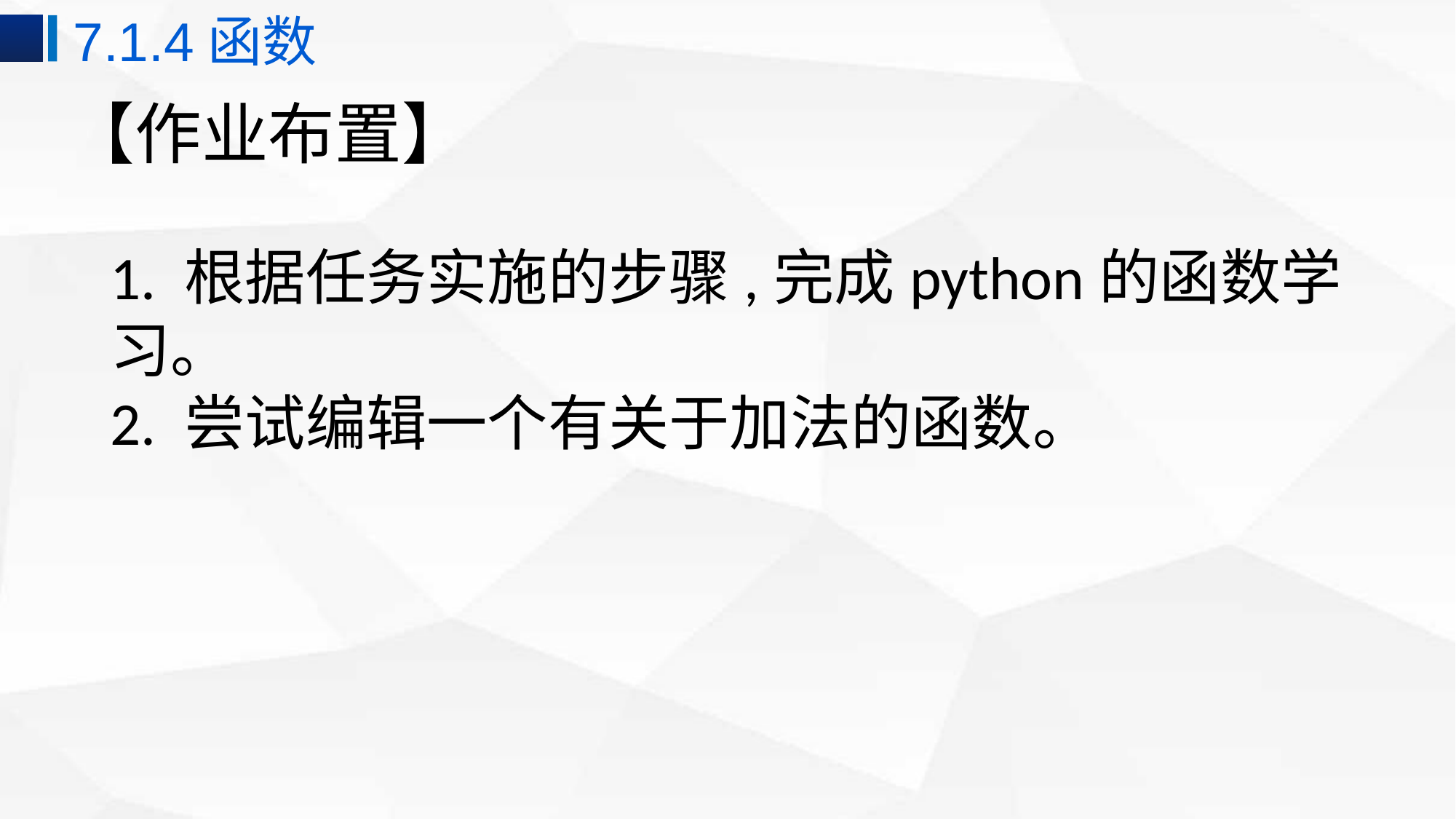

7.1.4函数

# 【作业布置】
1. 根据任务实施的步骤,完成python的函数学习。
2. 尝试编辑一个有关于加法的函数。